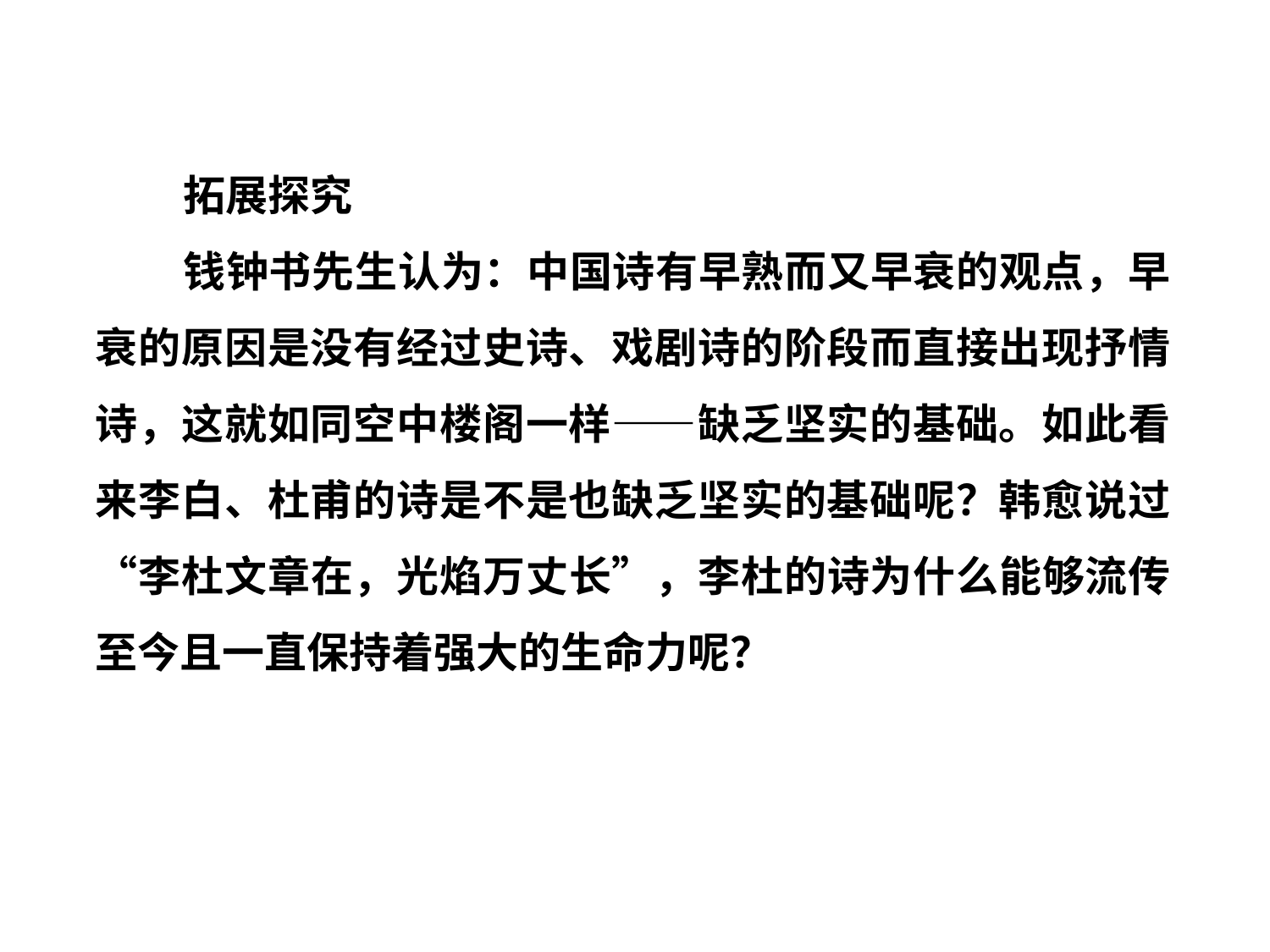

拓展探究
钱钟书先生认为：中国诗有早熟而又早衰的观点，早衰的原因是没有经过史诗、戏剧诗的阶段而直接出现抒情诗，这就如同空中楼阁一样——缺乏坚实的基础。如此看来李白、杜甫的诗是不是也缺乏坚实的基础呢？韩愈说过“李杜文章在，光焰万丈长”，李杜的诗为什么能够流传至今且一直保持着强大的生命力呢？